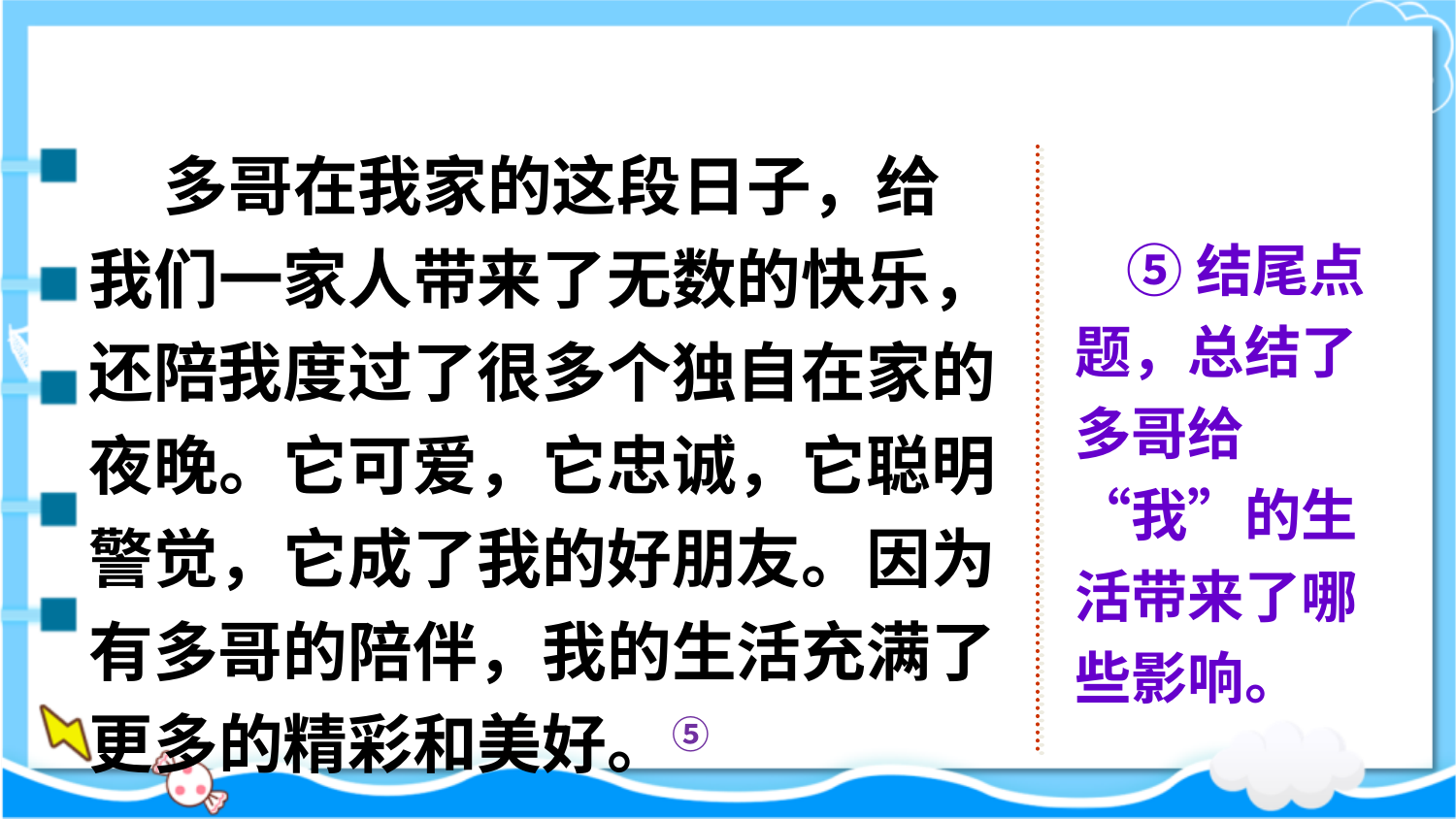

多哥在我家的这段日子，给我们一家人带来了无数的快乐，还陪我度过了很多个独自在家的夜晚。它可爱，它忠诚，它聪明警觉，它成了我的好朋友。因为有多哥的陪伴，我的生活充满了更多的精彩和美好。⑤
    ⑤结尾点题，总结了多哥给“我”的生活带来了哪些影响。